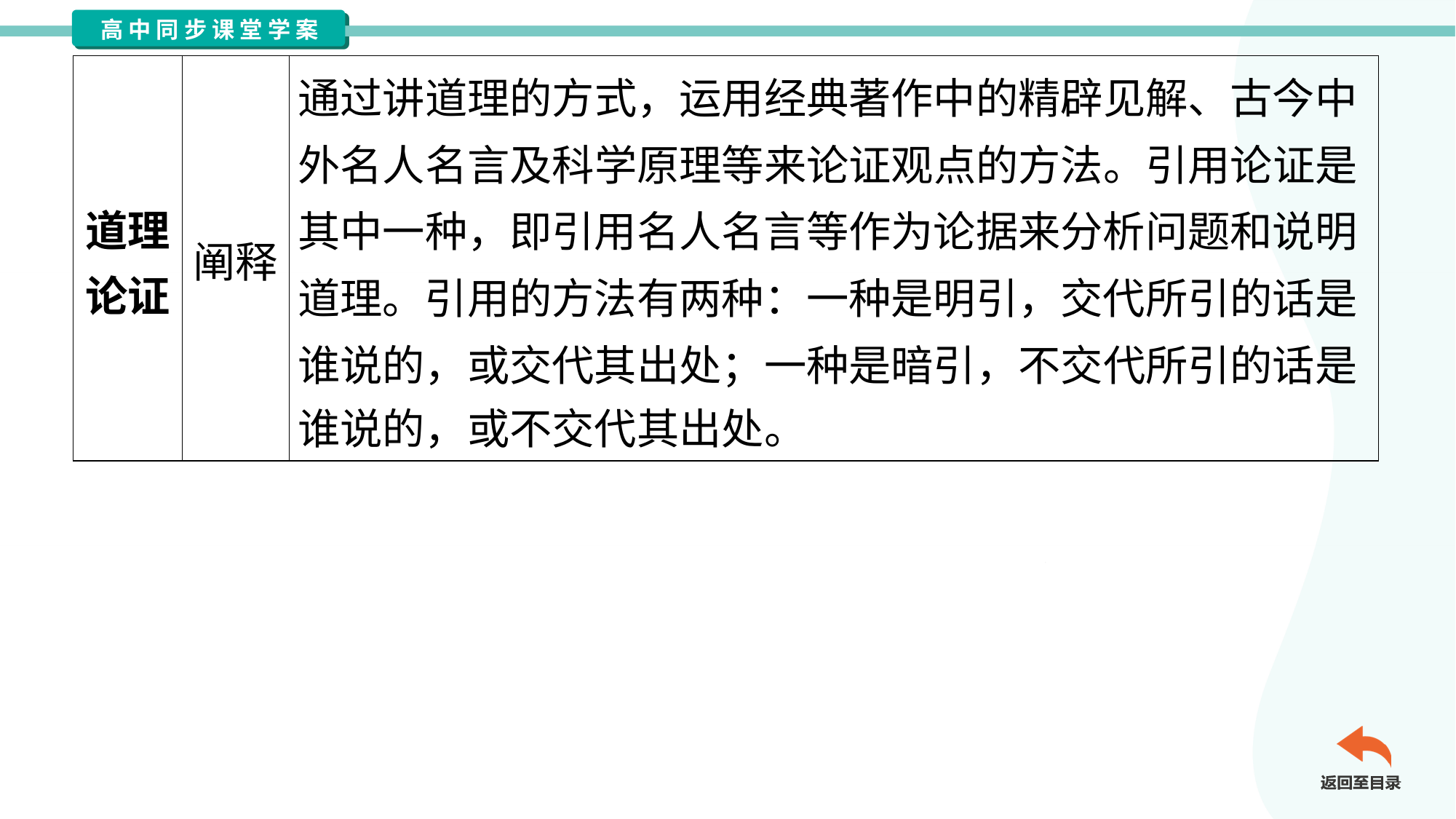

| 道理 论证 | 阐释 | 通过讲道理的方式，运用经典著作中的精辟见解、古今中 外名人名言及科学原理等来论证观点的方法。引用论证是 其中一种，即引用名人名言等作为论据来分析问题和说明 道理。引用的方法有两种：一种是明引，交代所引的话是 谁说的，或交代其出处；一种是暗引，不交代所引的话是 谁说的，或不交代其出处。 |
| --- | --- | --- |